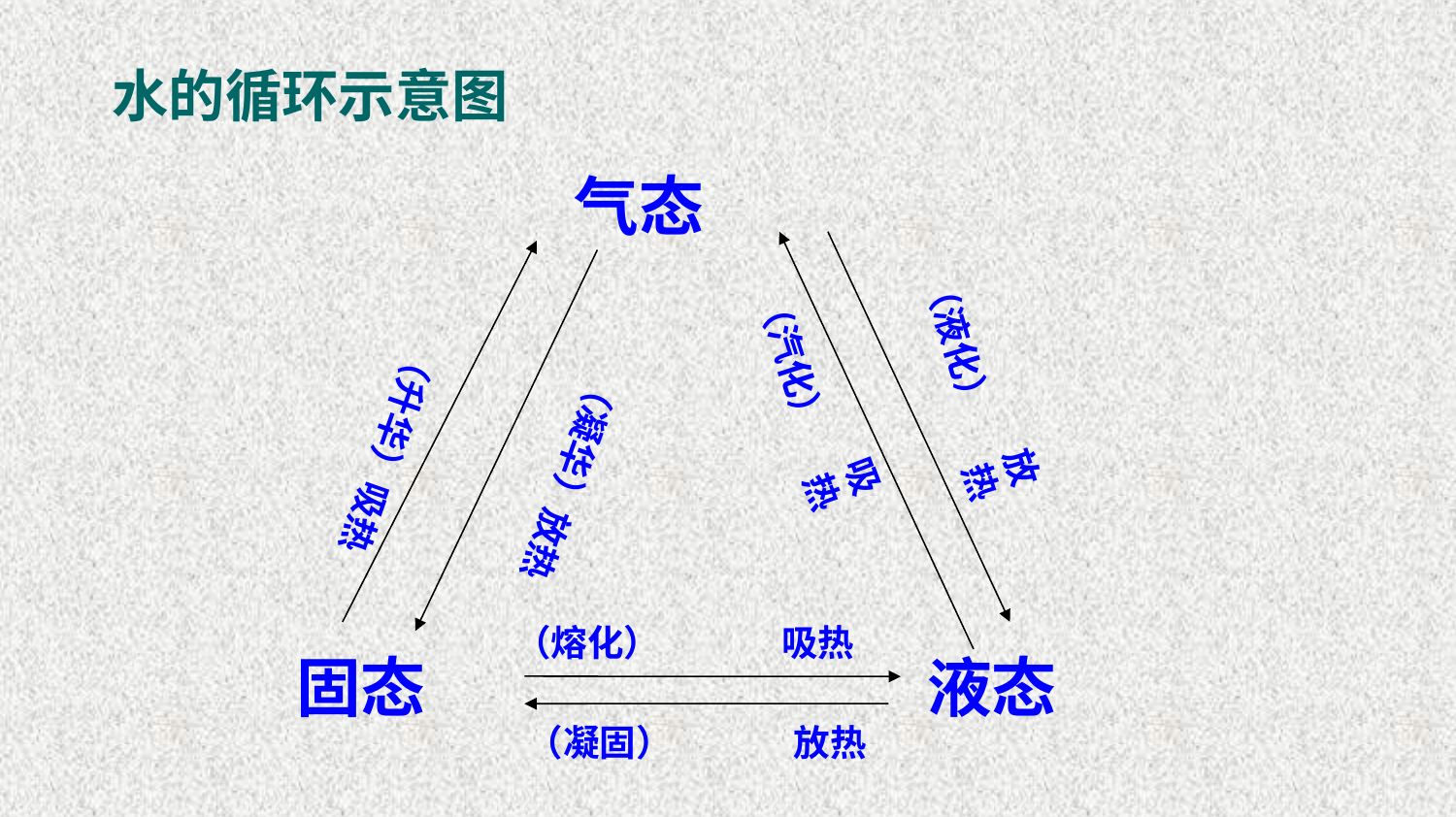

水的循环示意图
   气态

（液化）
（汽化）
（升华）吸热
（凝华）放热
放热
吸热
（熔化）
吸热
固态
液态

（凝固）
放热